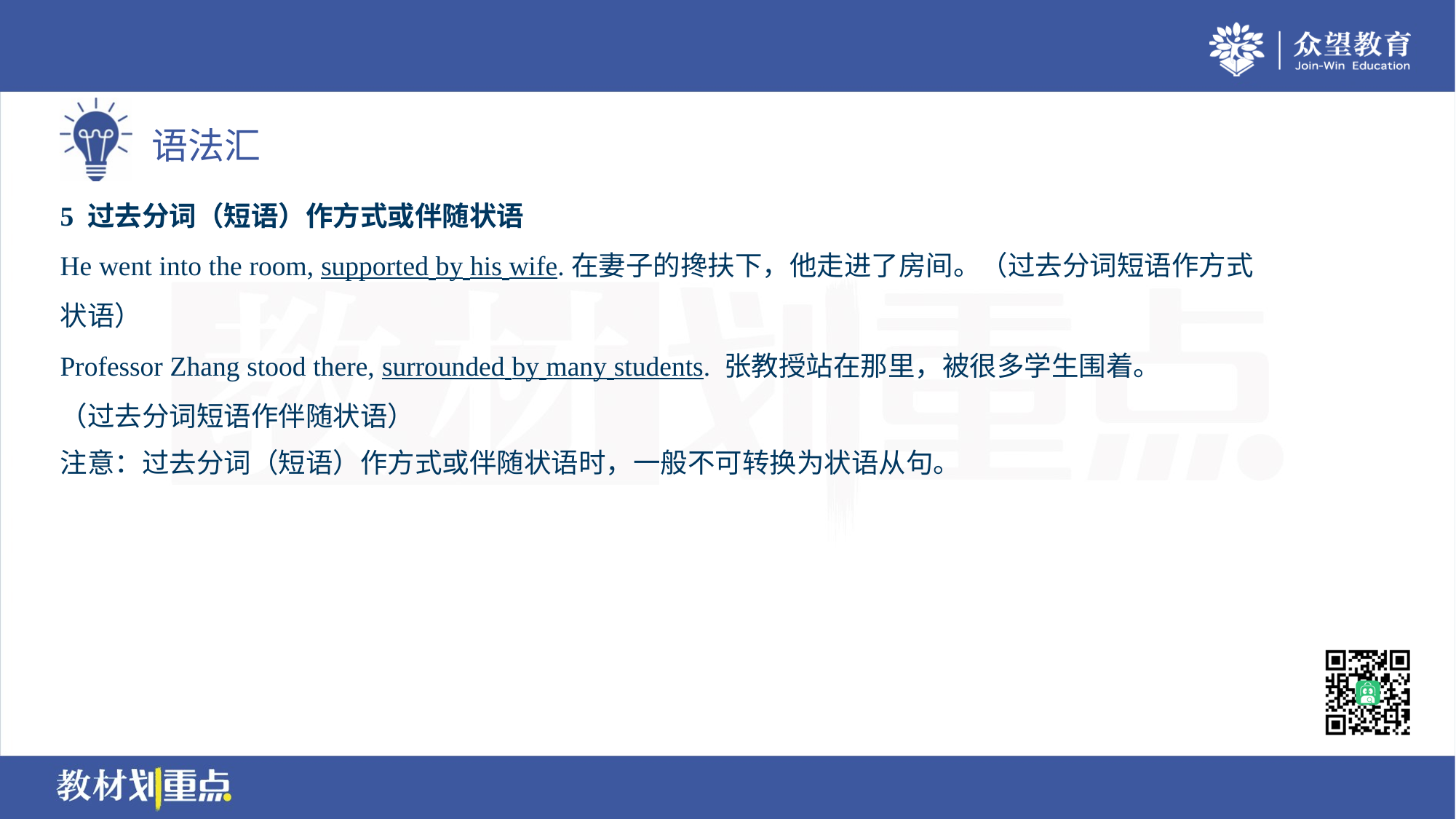

5 过去分词（短语）作方式或伴随状语
He went into the room, supported by his wife.在妻子的搀扶下，他走进了房间。（过去分词短语作方式
状语）
Professor Zhang stood there, surrounded by many students. 张教授站在那里，被很多学生围着。
（过去分词短语作伴随状语）
注意：过去分词（短语）作方式或伴随状语时，一般不可转换为状语从句。